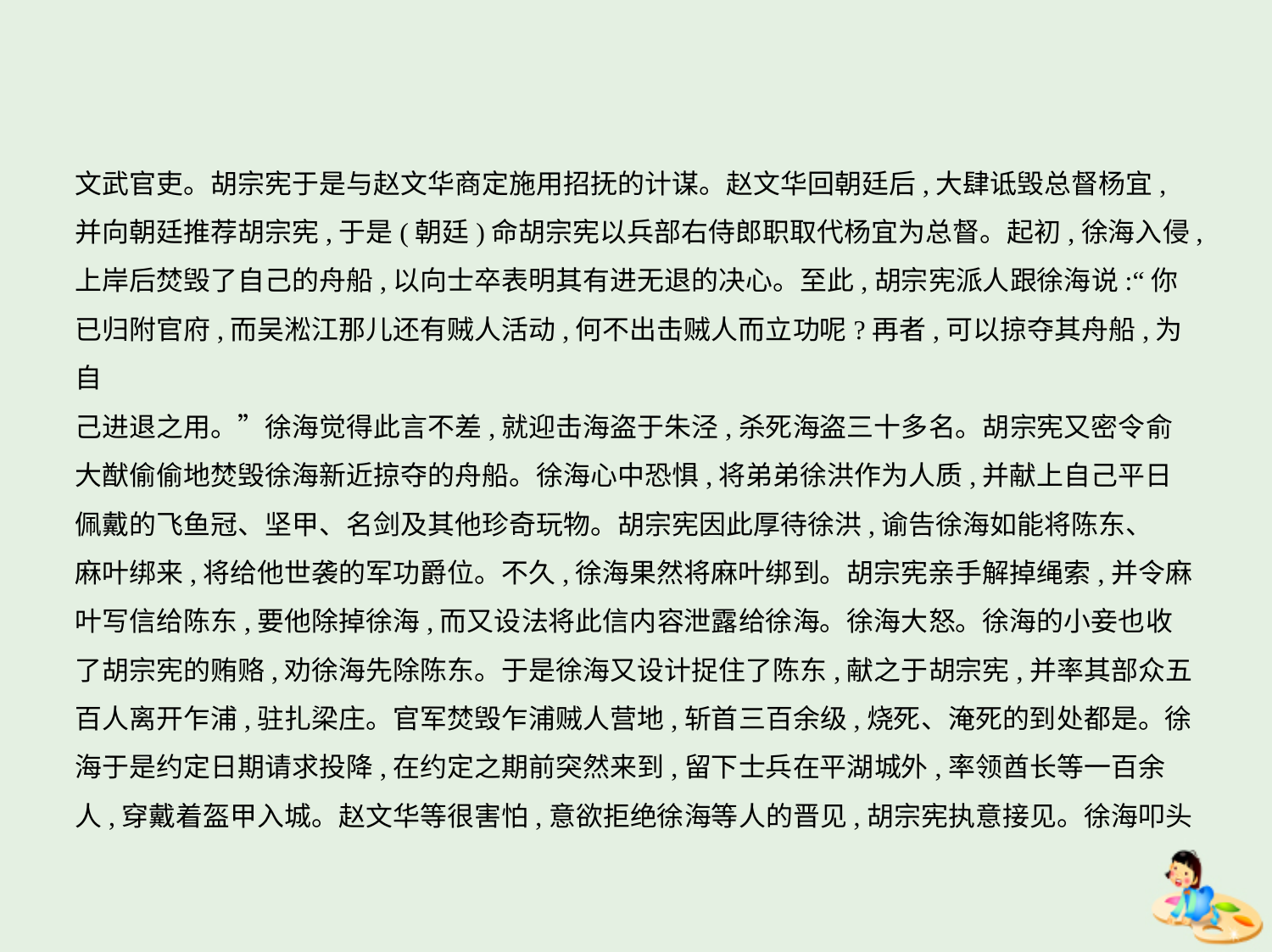

文武官吏。胡宗宪于是与赵文华商定施用招抚的计谋。赵文华回朝廷后,大肆诋毁总督杨宜,
并向朝廷推荐胡宗宪,于是(朝廷)命胡宗宪以兵部右侍郎职取代杨宜为总督。起初,徐海入侵,
上岸后焚毁了自己的舟船,以向士卒表明其有进无退的决心。至此,胡宗宪派人跟徐海说:“你
已归附官府,而吴淞江那儿还有贼人活动,何不出击贼人而立功呢?再者,可以掠夺其舟船,为自
己进退之用。”徐海觉得此言不差,就迎击海盗于朱泾,杀死海盗三十多名。胡宗宪又密令俞
大猷偷偷地焚毁徐海新近掠夺的舟船。徐海心中恐惧,将弟弟徐洪作为人质,并献上自己平日
佩戴的飞鱼冠、坚甲、名剑及其他珍奇玩物。胡宗宪因此厚待徐洪,谕告徐海如能将陈东、
麻叶绑来,将给他世袭的军功爵位。不久,徐海果然将麻叶绑到。胡宗宪亲手解掉绳索,并令麻
叶写信给陈东,要他除掉徐海,而又设法将此信内容泄露给徐海。徐海大怒。徐海的小妾也收
了胡宗宪的贿赂,劝徐海先除陈东。于是徐海又设计捉住了陈东,献之于胡宗宪,并率其部众五
百人离开乍浦,驻扎梁庄。官军焚毁乍浦贼人营地,斩首三百余级,烧死、淹死的到处都是。徐
海于是约定日期请求投降,在约定之期前突然来到,留下士兵在平湖城外,率领酋长等一百余
人,穿戴着盔甲入城。赵文华等很害怕,意欲拒绝徐海等人的晋见,胡宗宪执意接见。徐海叩头